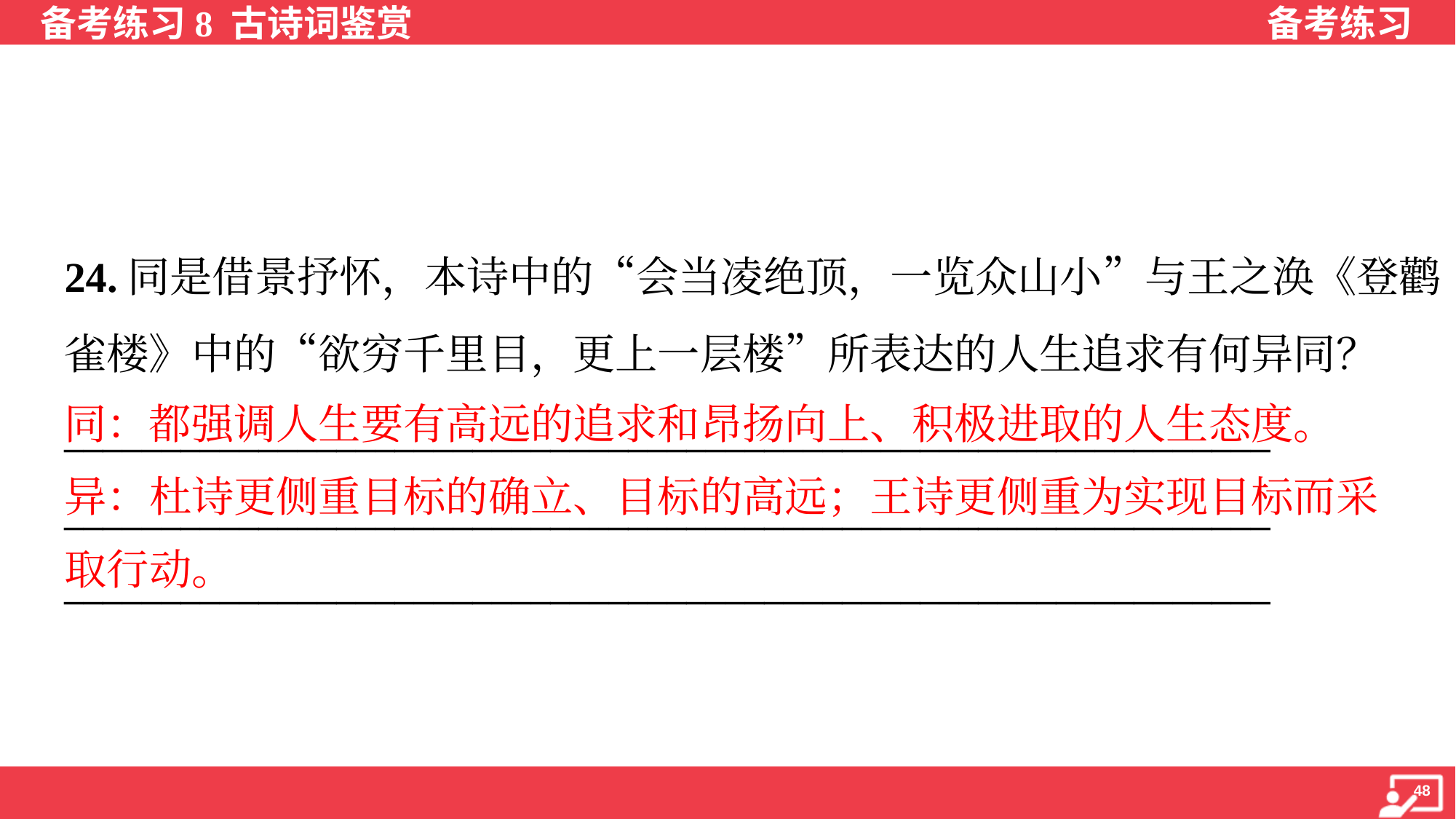

24.同是借景抒怀，本诗中的“会当凌绝顶，一览众山小”与王之涣《登鹳
雀楼》中的“欲穷千里目，更上一层楼”所表达的人生追求有何异同？
______________________________________________________________
______________________________________________________________
______________________________________________________________
同：都强调人生要有高远的追求和昂扬向上、积极进取的人生态度。
异：杜诗更侧重目标的确立、目标的高远；王诗更侧重为实现目标而采
取行动。